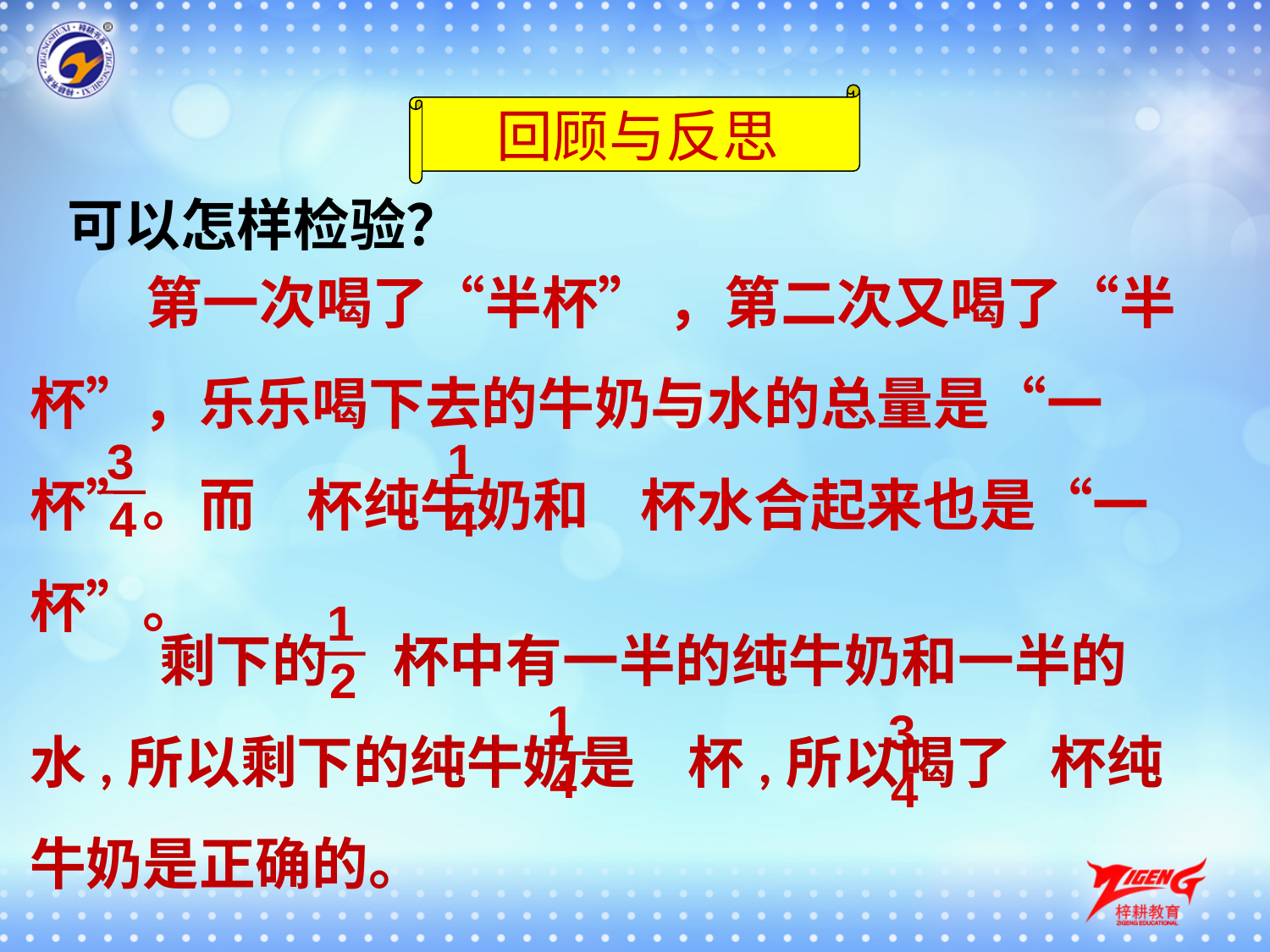

回顾与反思
可以怎样检验？
        第一次喝了“半杯” ，第二次又喝了“半杯”，乐乐喝下去的牛奶与水的总量是“一杯”。而    杯纯牛奶和    杯水合起来也是“一杯”。

3
4

1
4

         剩下的     杯中有一半的纯牛奶和一半的水,所以剩下的纯牛奶是    杯,所以喝了   杯纯牛奶是正确的。
1
2

3
4

1
4